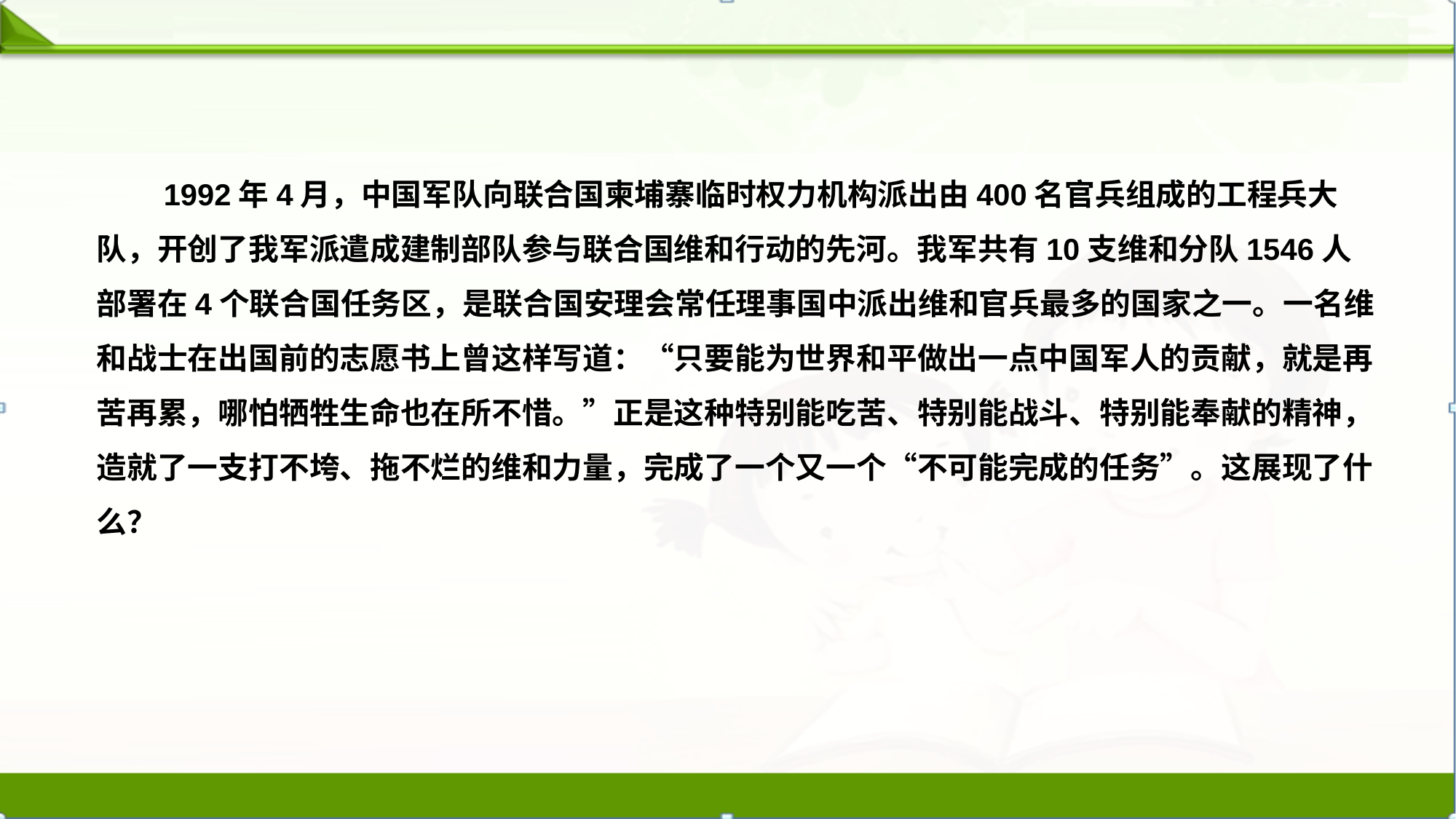

1992年4月，中国军队向联合国柬埔寨临时权力机构派出由400名官兵组成的工程兵大队，开创了我军派遣成建制部队参与联合国维和行动的先河。我军共有10支维和分队1546人部署在4个联合国任务区，是联合国安理会常任理事国中派出维和官兵最多的国家之一。一名维和战士在出国前的志愿书上曾这样写道：“只要能为世界和平做出一点中国军人的贡献，就是再苦再累，哪怕牺牲生命也在所不惜。”正是这种特别能吃苦、特别能战斗、特别能奉献的精神，造就了一支打不垮、拖不烂的维和力量，完成了一个又一个“不可能完成的任务”。这展现了什么？